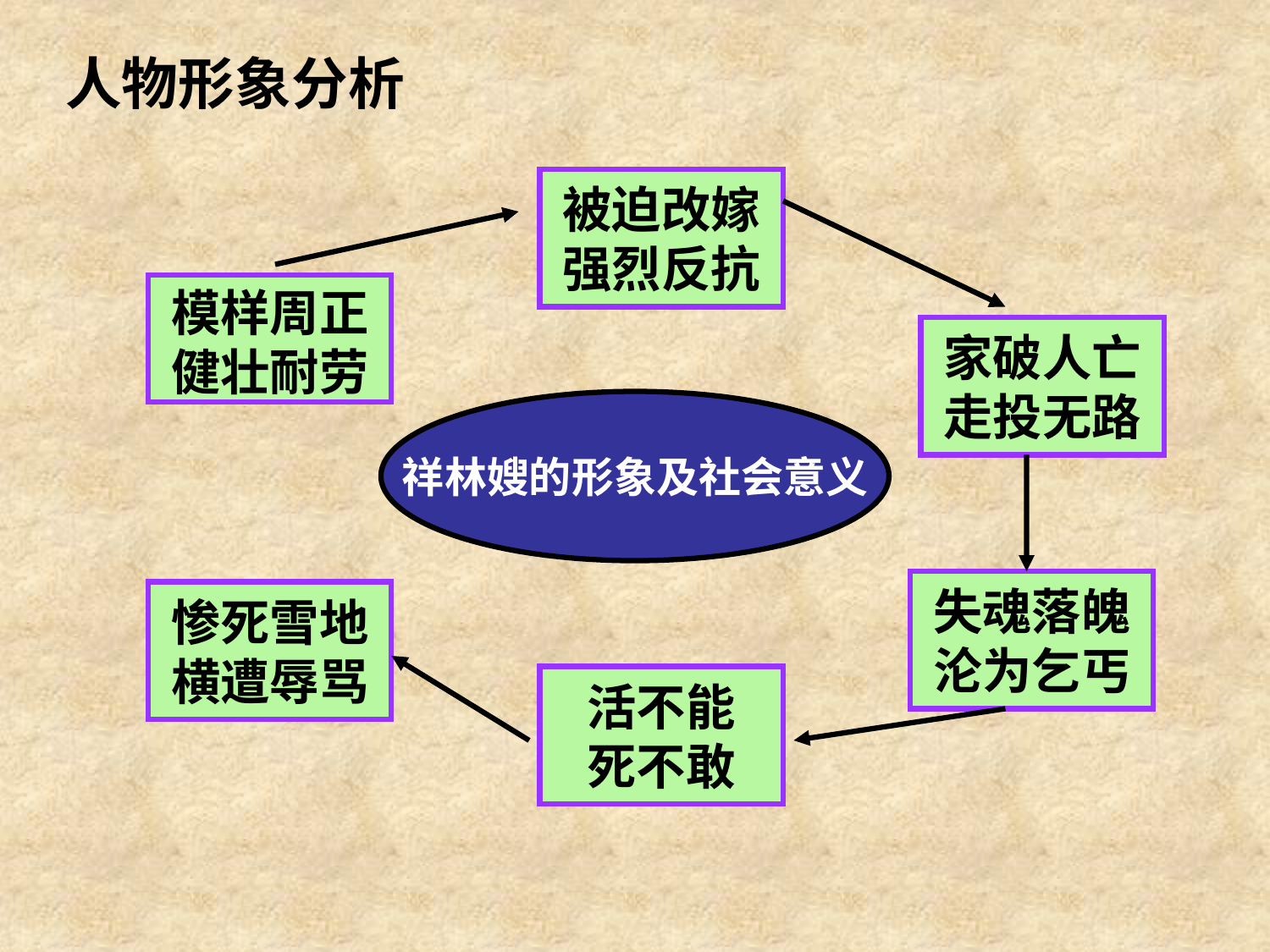

人物形象分析
被迫改嫁
强烈反抗

模样周正
健壮耐劳

家破人亡
走投无路
祥林嫂的形象及社会意义

失魂落魄
沦为乞丐
惨死雪地
横遭辱骂

活不能
死不敢